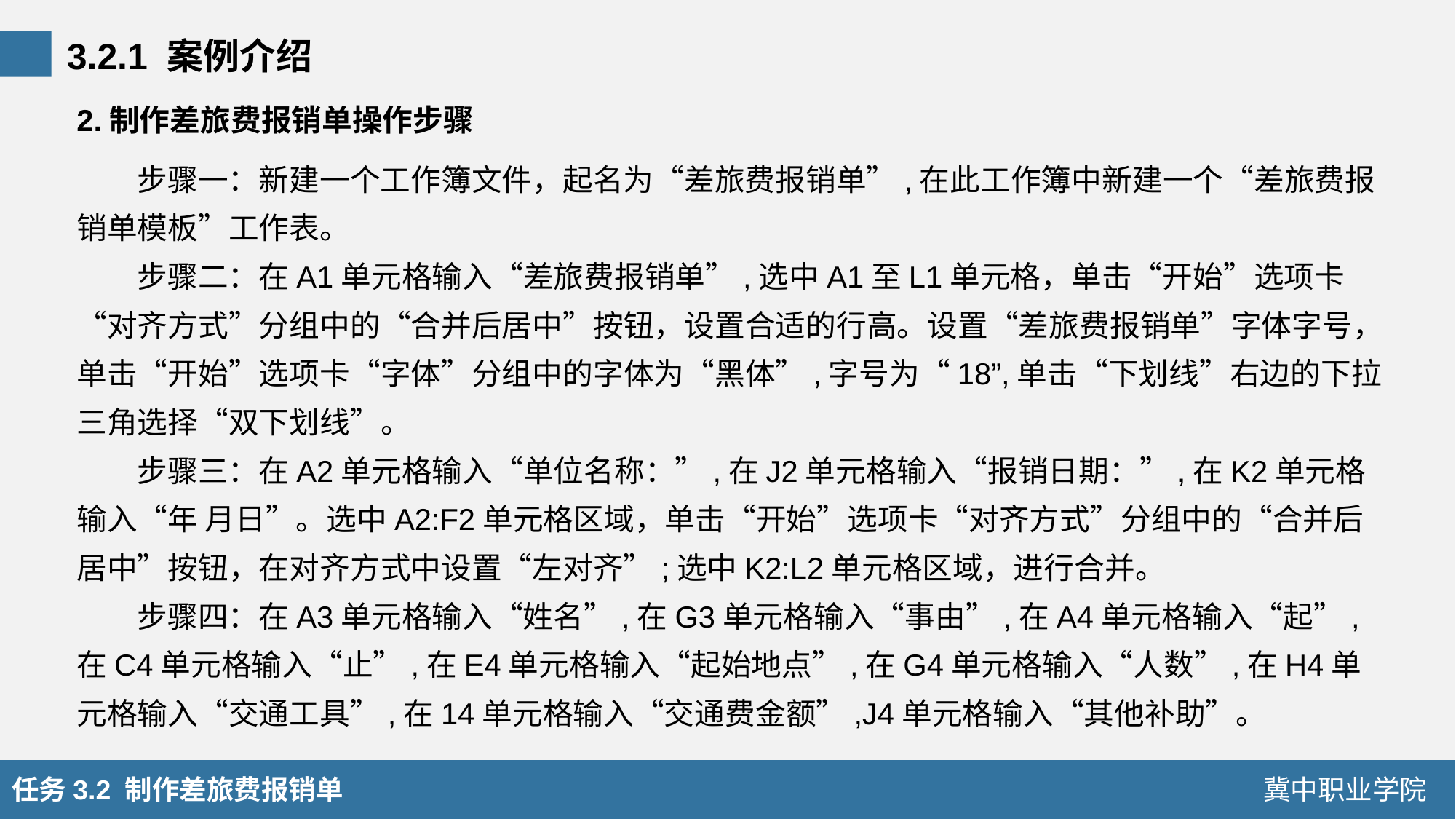

3.2.1 案例介绍
2.制作差旅费报销单操作步骤
步骤一：新建一个工作簿文件，起名为“差旅费报销单”,在此工作簿中新建一个“差旅费报销单模板”工作表。
步骤二：在A1单元格输入“差旅费报销单”,选中A1至L1单元格，单击“开始”选项卡“对齐方式”分组中的“合并后居中”按钮，设置合适的行高。设置“差旅费报销单”字体字号，单击“开始”选项卡“字体”分组中的字体为“黑体”,字号为“18”,单击“下划线”右边的下拉三角选择“双下划线”。
步骤三：在A2单元格输入“单位名称：”,在J2单元格输入“报销日期：”,在K2单元格输入“年 月日”。选中A2:F2单元格区域，单击“开始”选项卡“对齐方式”分组中的“合并后居中”按钮，在对齐方式中设置“左对齐”;选中K2:L2单元格区域，进行合并。
步骤四：在A3单元格输入“姓名”,在G3单元格输入“事由”,在A4单元格输入“起”,在C4单元格输入“止”,在E4单元格输入“起始地点”,在G4单元格输入“人数”,在H4单元格输入“交通工具”,在14单元格输入“交通费金额”,J4单元格输入“其他补助”。

任务3.2 制作差旅费报销单
冀中职业学院